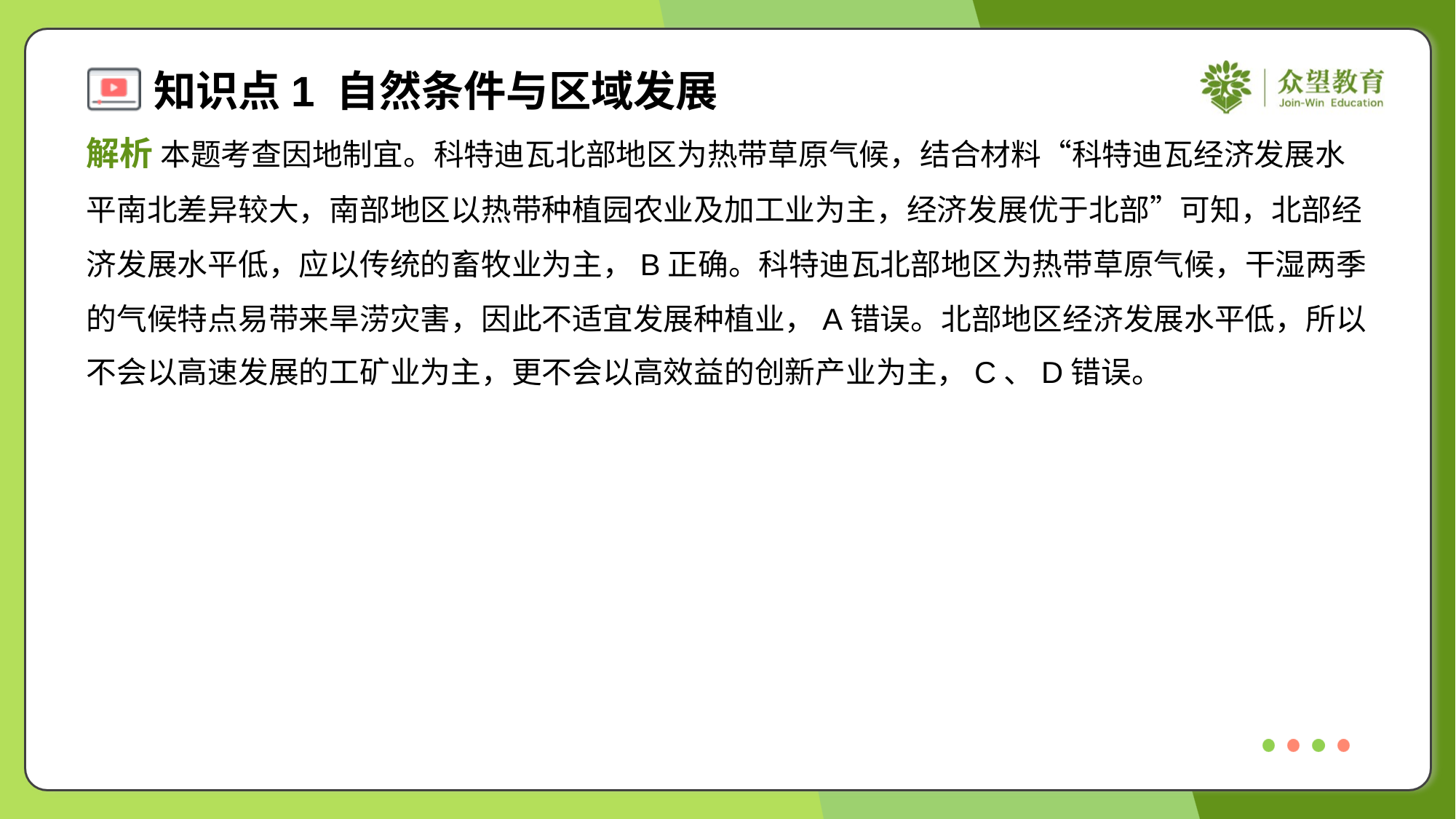

解析 本题考查因地制宜。科特迪瓦北部地区为热带草原气候，结合材料“科特迪瓦经济发展水
平南北差异较大，南部地区以热带种植园农业及加工业为主，经济发展优于北部”可知，北部经
济发展水平低，应以传统的畜牧业为主，B正确。科特迪瓦北部地区为热带草原气候，干湿两季
的气候特点易带来旱涝灾害，因此不适宜发展种植业，A错误。北部地区经济发展水平低，所以
不会以高速发展的工矿业为主，更不会以高效益的创新产业为主，C、D错误。